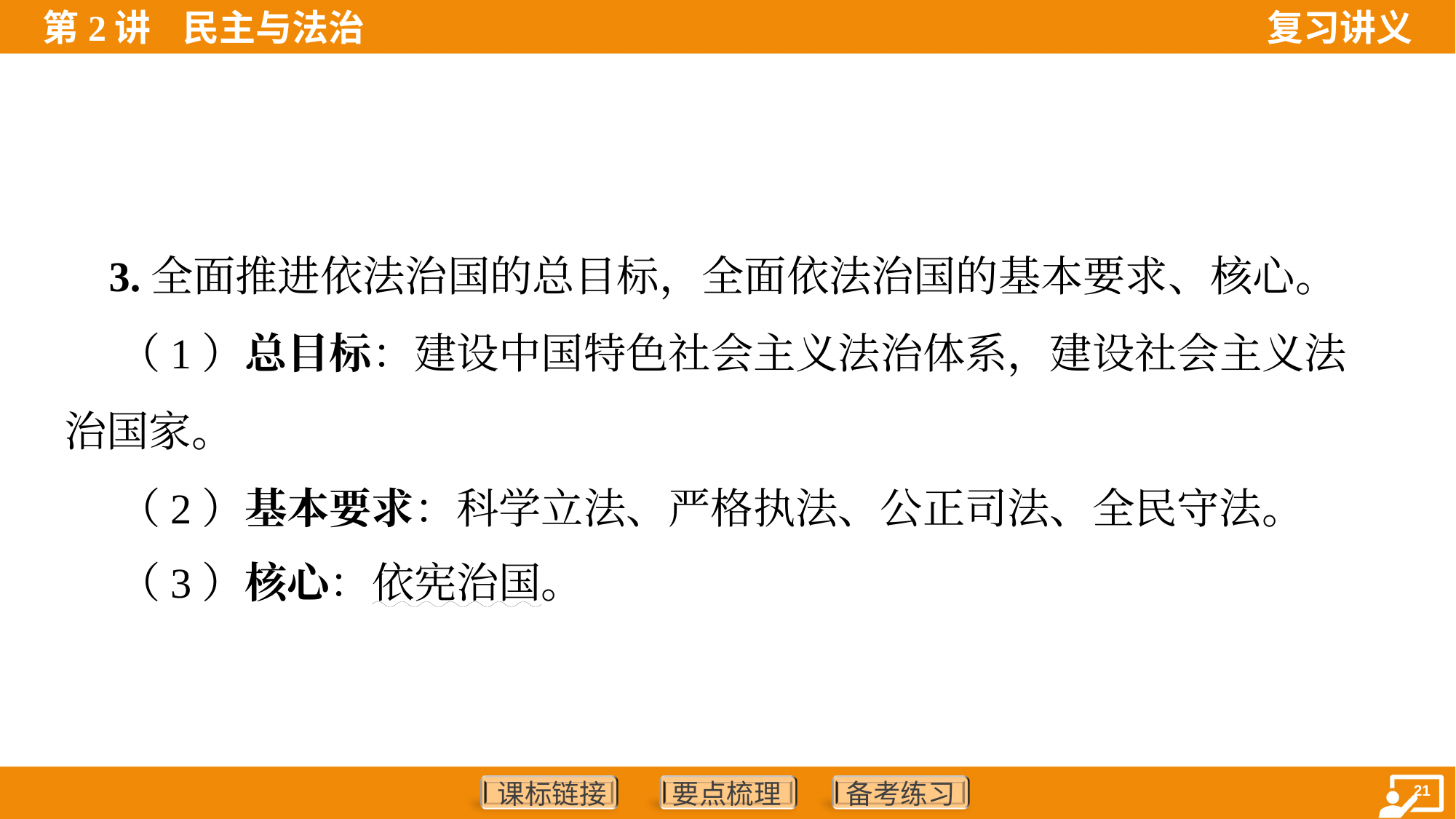

3.全面推进依法治国的总目标，全面依法治国的基本要求、核心。
    （1）总目标：建设中国特色社会主义法治体系，建设社会主义法
治国家。
    （2）基本要求：科学立法、严格执法、公正司法、全民守法。
    （3）核心：依宪治国。